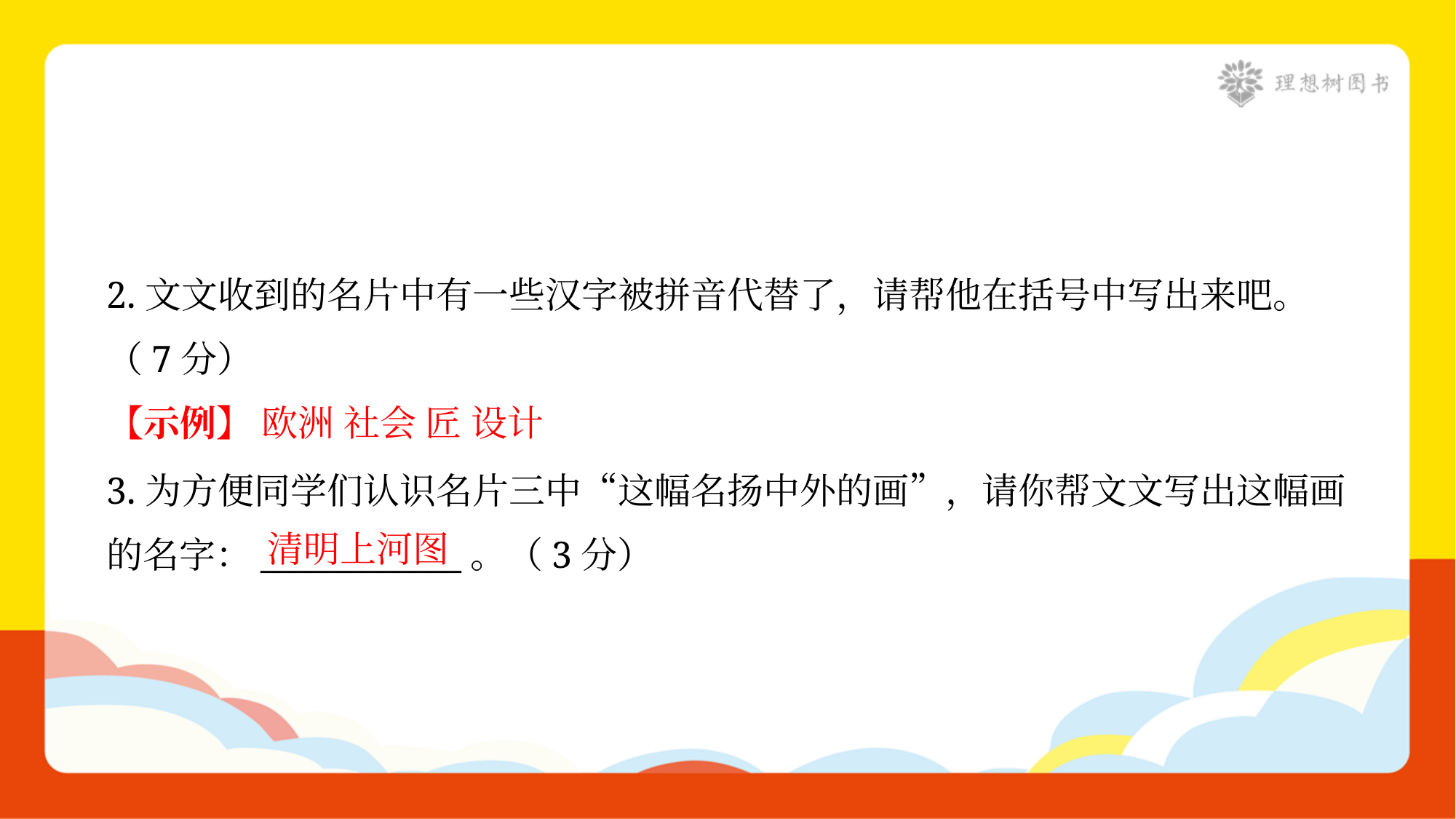

2.文文收到的名片中有一些汉字被拼音代替了，请帮他在括号中写出来吧。
（7分）
【示例】 欧洲 社会 匠 设计
3.为方便同学们认识名片三中“这幅名扬中外的画”，请你帮文文写出这幅画
的名字：____________。（3分）
清明上河图